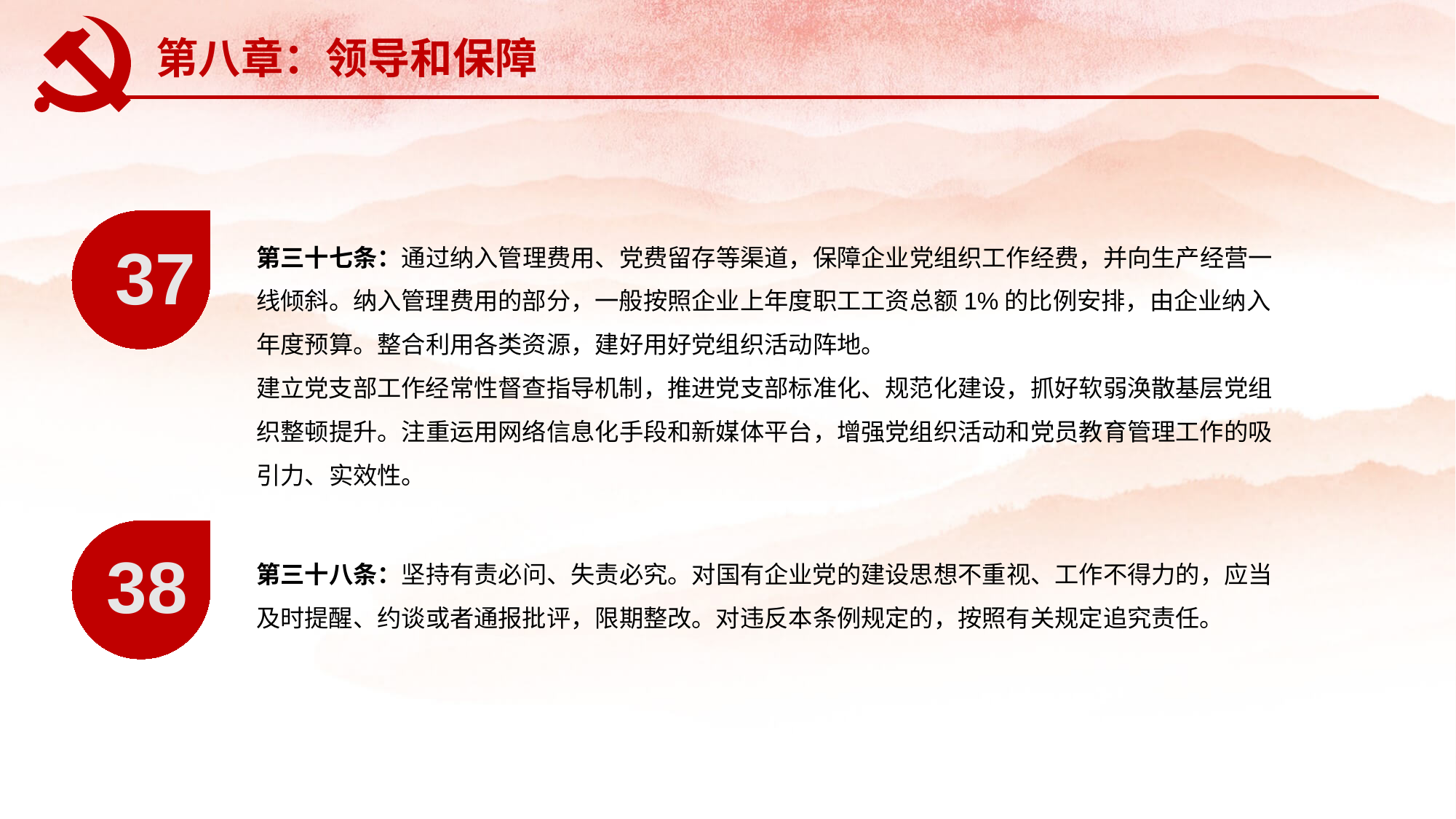

第八章：领导和保障

第三十七条：通过纳入管理费用、党费留存等渠道，保障企业党组织工作经费，并向生产经营一线倾斜。纳入管理费用的部分，一般按照企业上年度职工工资总额1%的比例安排，由企业纳入年度预算。整合利用各类资源，建好用好党组织活动阵地。
建立党支部工作经常性督查指导机制，推进党支部标准化、规范化建设，抓好软弱涣散基层党组织整顿提升。注重运用网络信息化手段和新媒体平台，增强党组织活动和党员教育管理工作的吸引力、实效性。
37

38
第三十八条：坚持有责必问、失责必究。对国有企业党的建设思想不重视、工作不得力的，应当及时提醒、约谈或者通报批评，限期整改。对违反本条例规定的，按照有关规定追究责任。